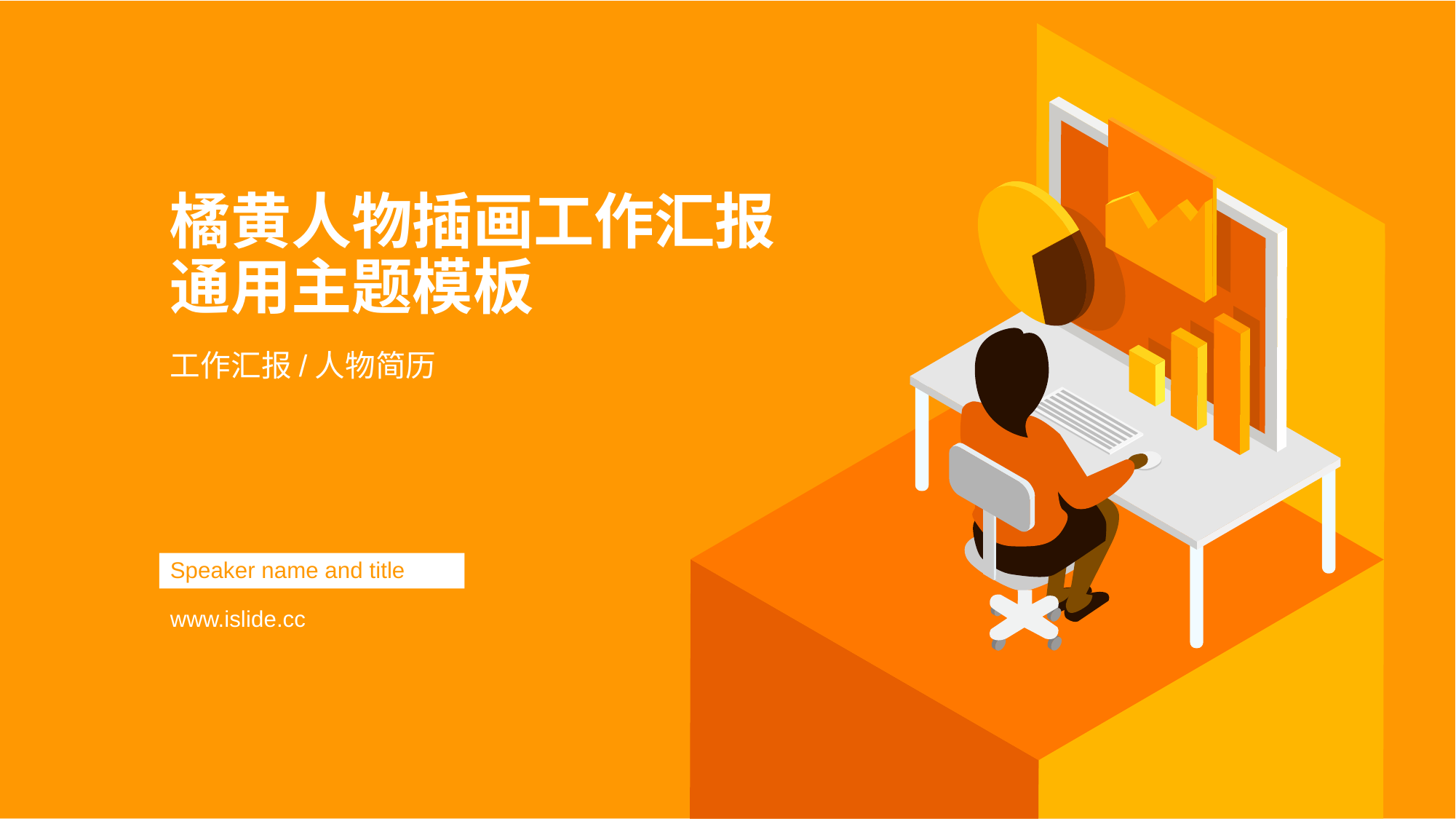

# 橘黄人物插画工作汇报通用主题模板
工作汇报/人物简历
Speaker name and title
www.islide.cc